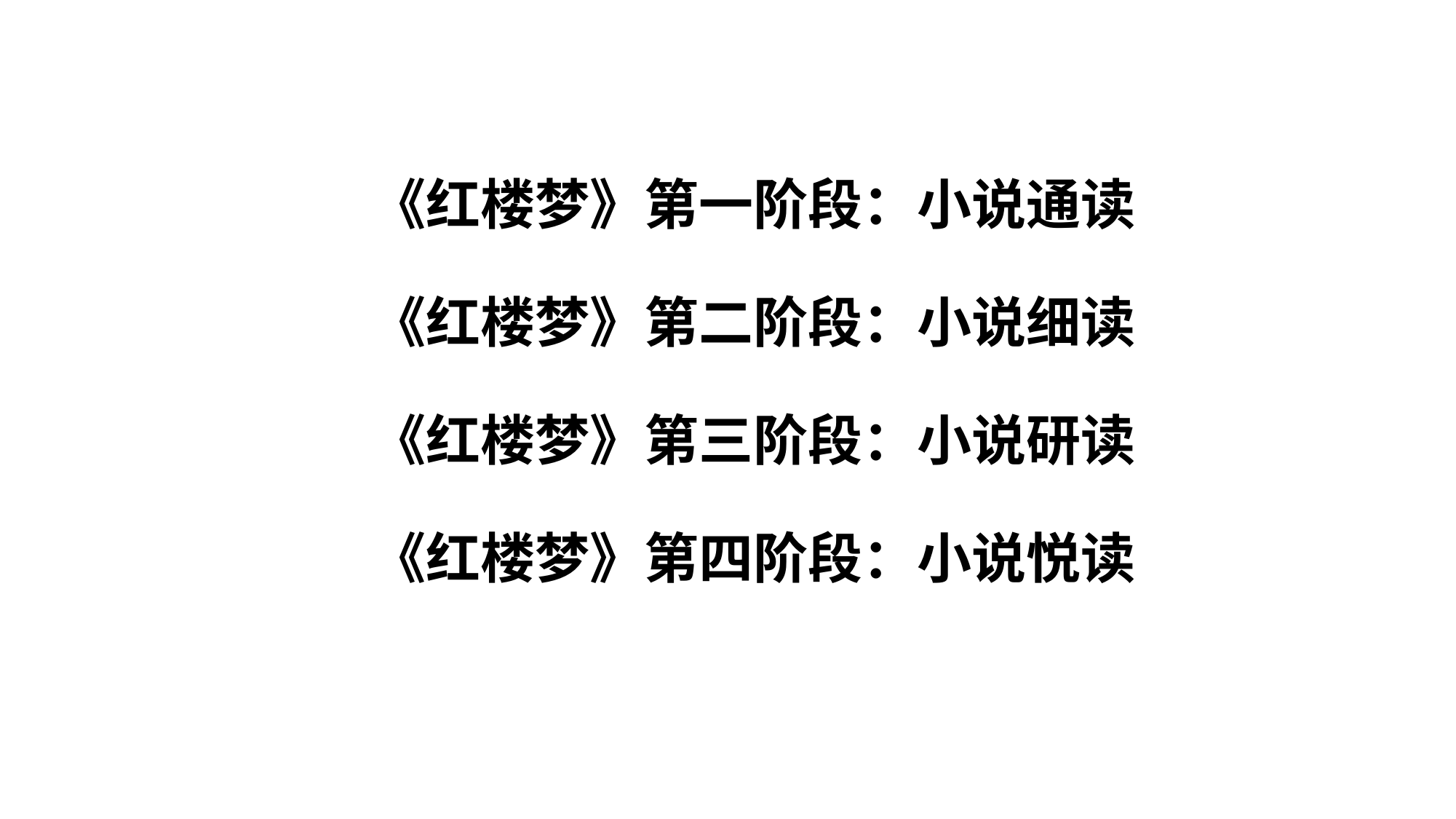

# 《红楼梦》第一阶段：小说通读 《红楼梦》第二阶段：小说细读 《红楼梦》第三阶段：小说研读 《红楼梦》第四阶段：小说悦读